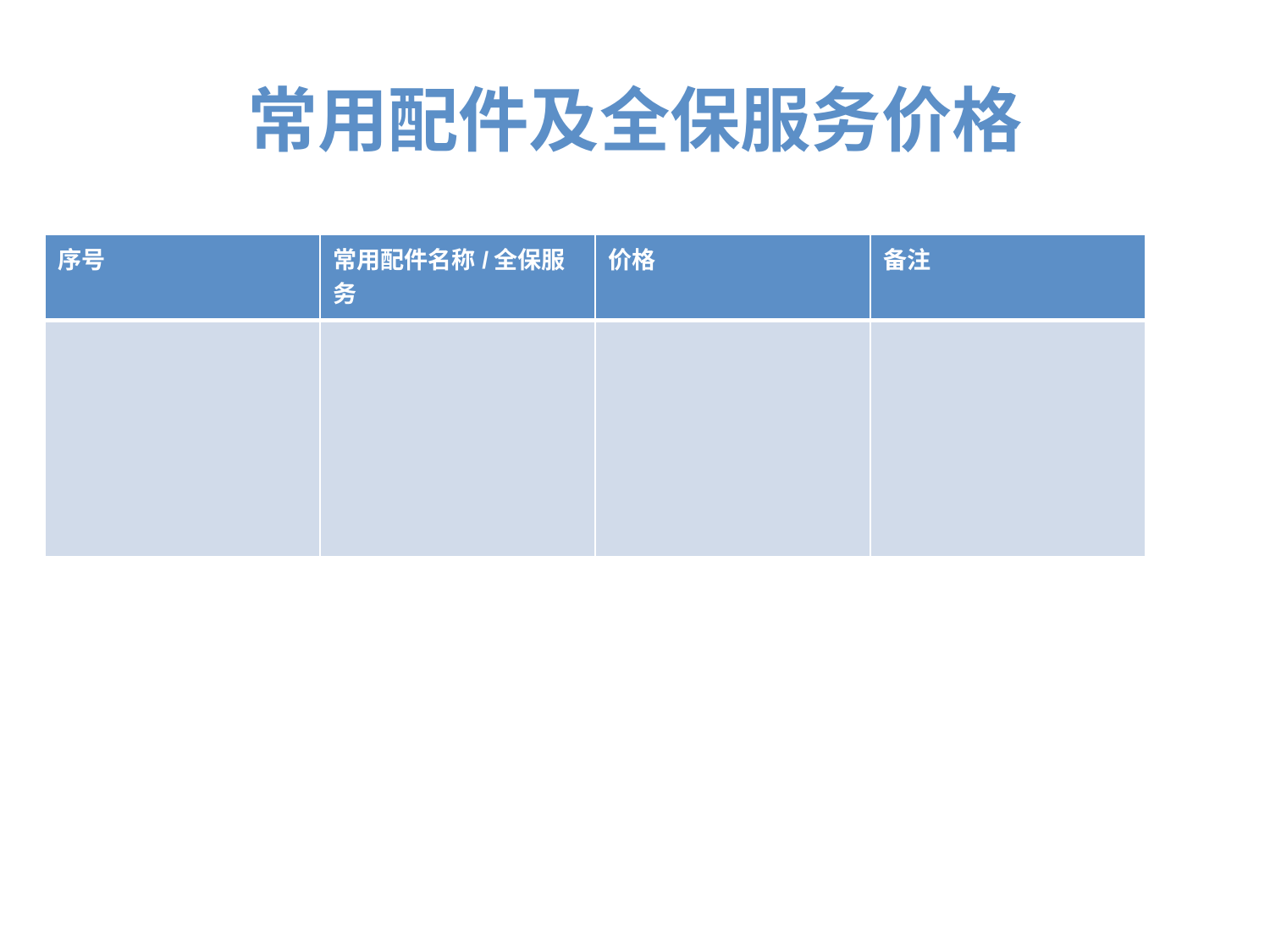

常用配件及全保服务价格
| 序号 | 常用配件名称/全保服务 | 价格 | 备注 |
| --- | --- | --- | --- |
|  |  |  |  |